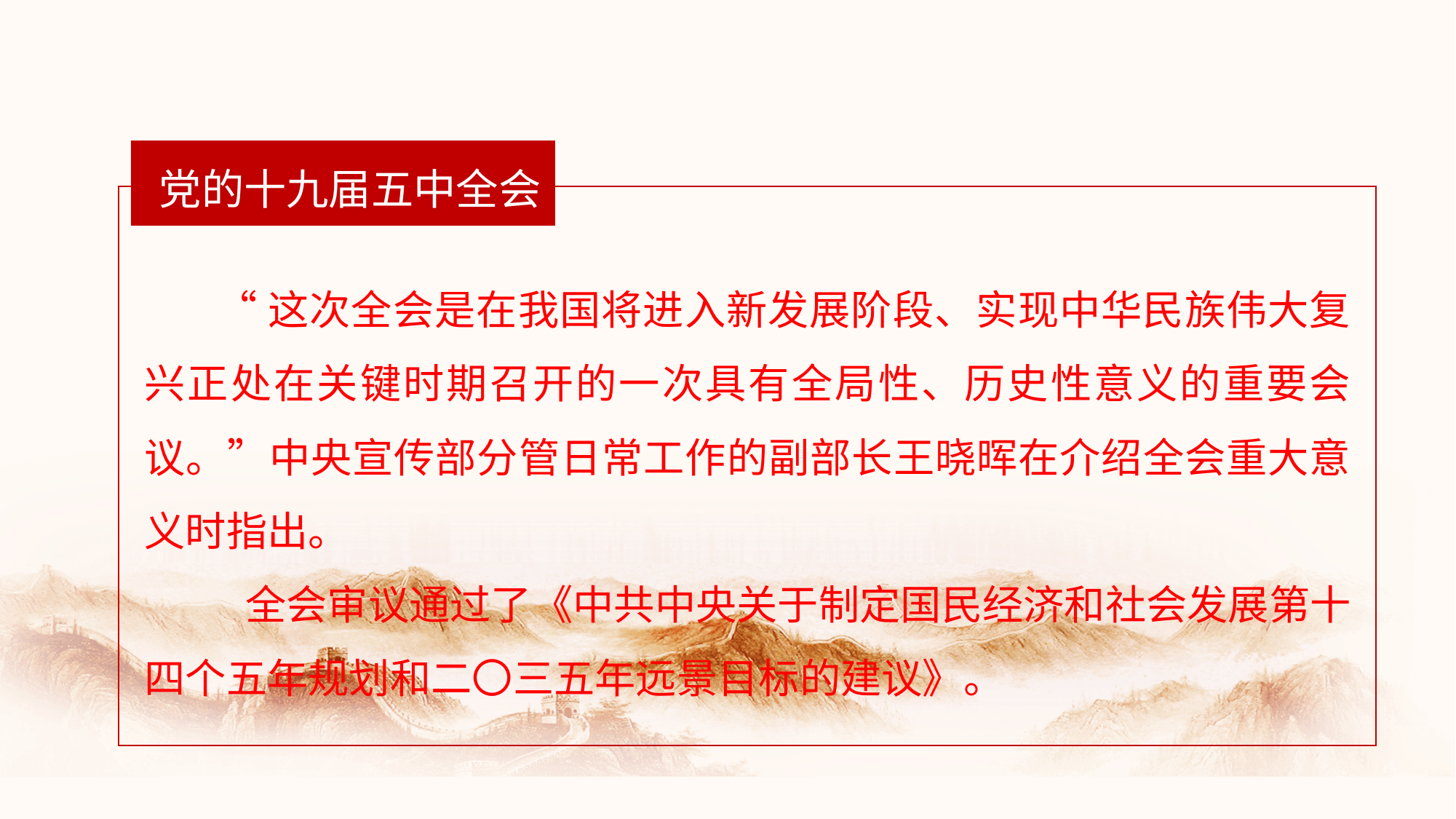

党的十九届五中全会

        “这次全会是在我国将进入新发展阶段、实现中华民族伟大复兴正处在关键时期召开的一次具有全局性、历史性意义的重要会议。”中央宣传部分管日常工作的副部长王晓晖在介绍全会重大意义时指出。
          全会审议通过了《中共中央关于制定国民经济和社会发展第十四个五年规划和二〇三五年远景目标的建议》。